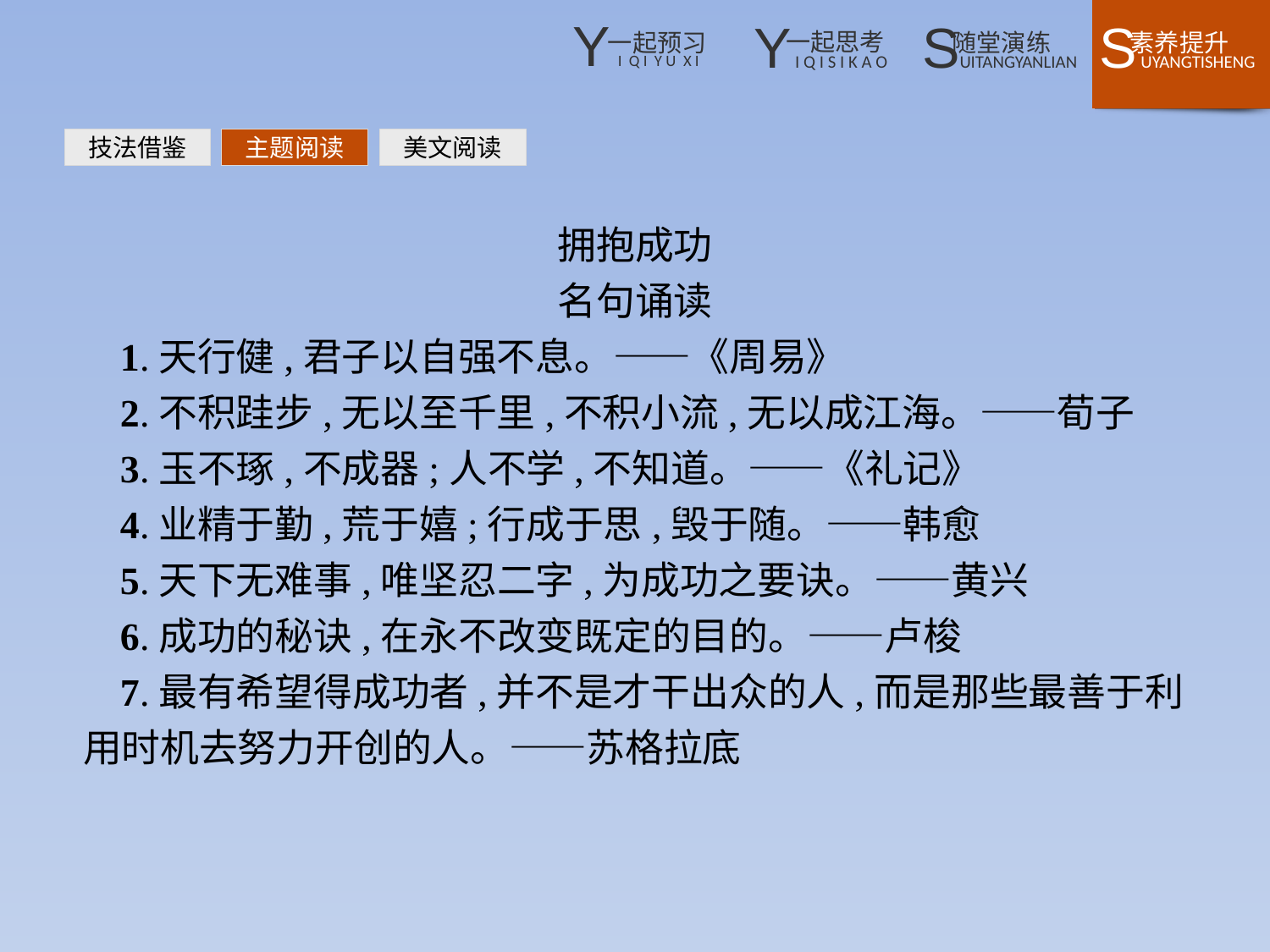

技法借鉴
主题阅读
美文阅读
拥抱成功
名句诵读
1.天行健,君子以自强不息。——《周易》
2.不积跬步,无以至千里,不积小流,无以成江海。——荀子
3.玉不琢,不成器;人不学,不知道。——《礼记》
4.业精于勤,荒于嬉;行成于思,毁于随。——韩愈
5.天下无难事,唯坚忍二字,为成功之要诀。——黄兴
6.成功的秘诀,在永不改变既定的目的。——卢梭
7.最有希望得成功者,并不是才干出众的人,而是那些最善于利用时机去努力开创的人。——苏格拉底